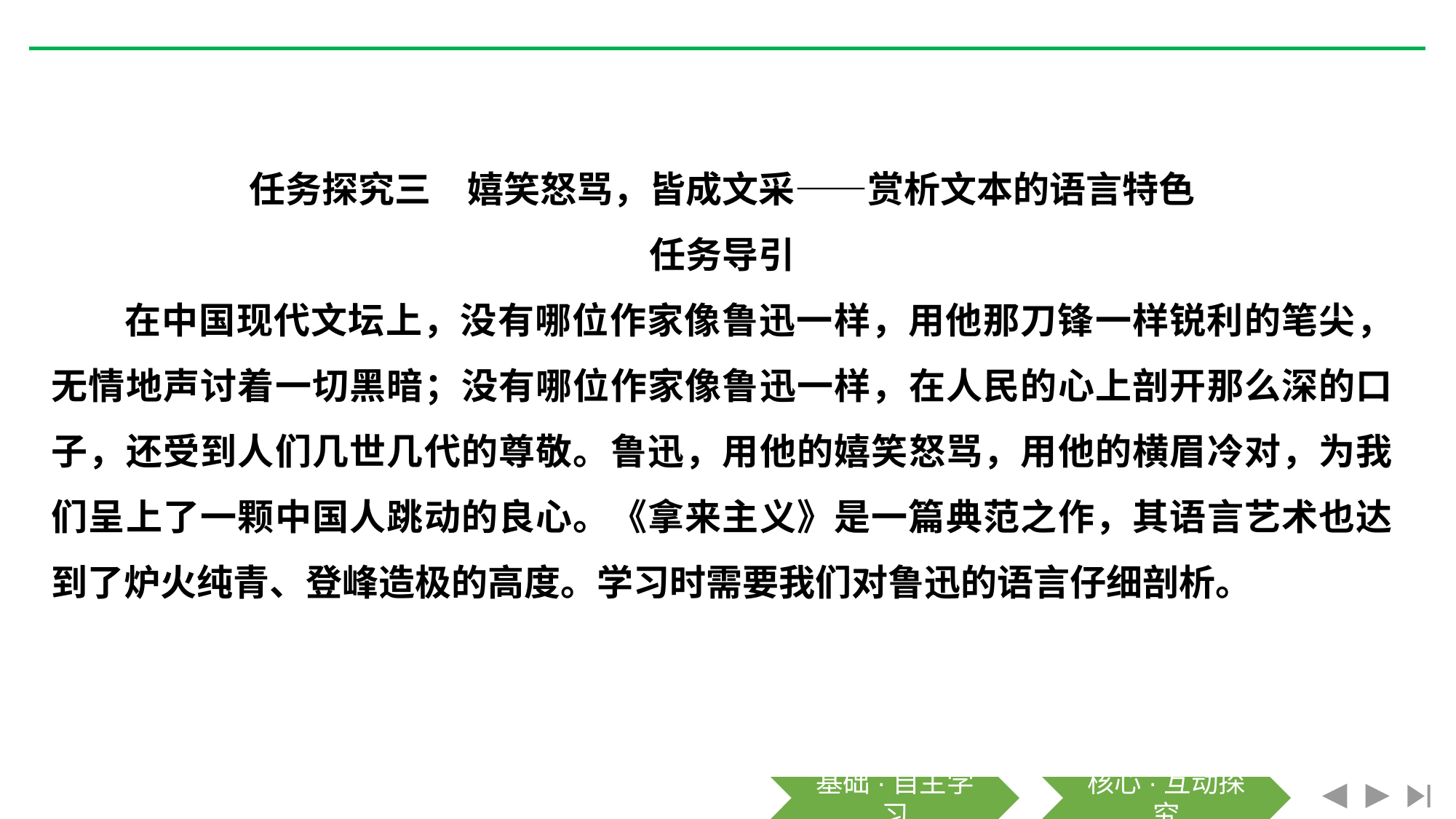

任务探究三　嬉笑怒骂，皆成文采——赏析文本的语言特色
任务导引
在中国现代文坛上，没有哪位作家像鲁迅一样，用他那刀锋一样锐利的笔尖，无情地声讨着一切黑暗；没有哪位作家像鲁迅一样，在人民的心上剖开那么深的口子，还受到人们几世几代的尊敬。鲁迅，用他的嬉笑怒骂，用他的横眉冷对，为我们呈上了一颗中国人跳动的良心。《拿来主义》是一篇典范之作，其语言艺术也达到了炉火纯青、登峰造极的高度。学习时需要我们对鲁迅的语言仔细剖析。